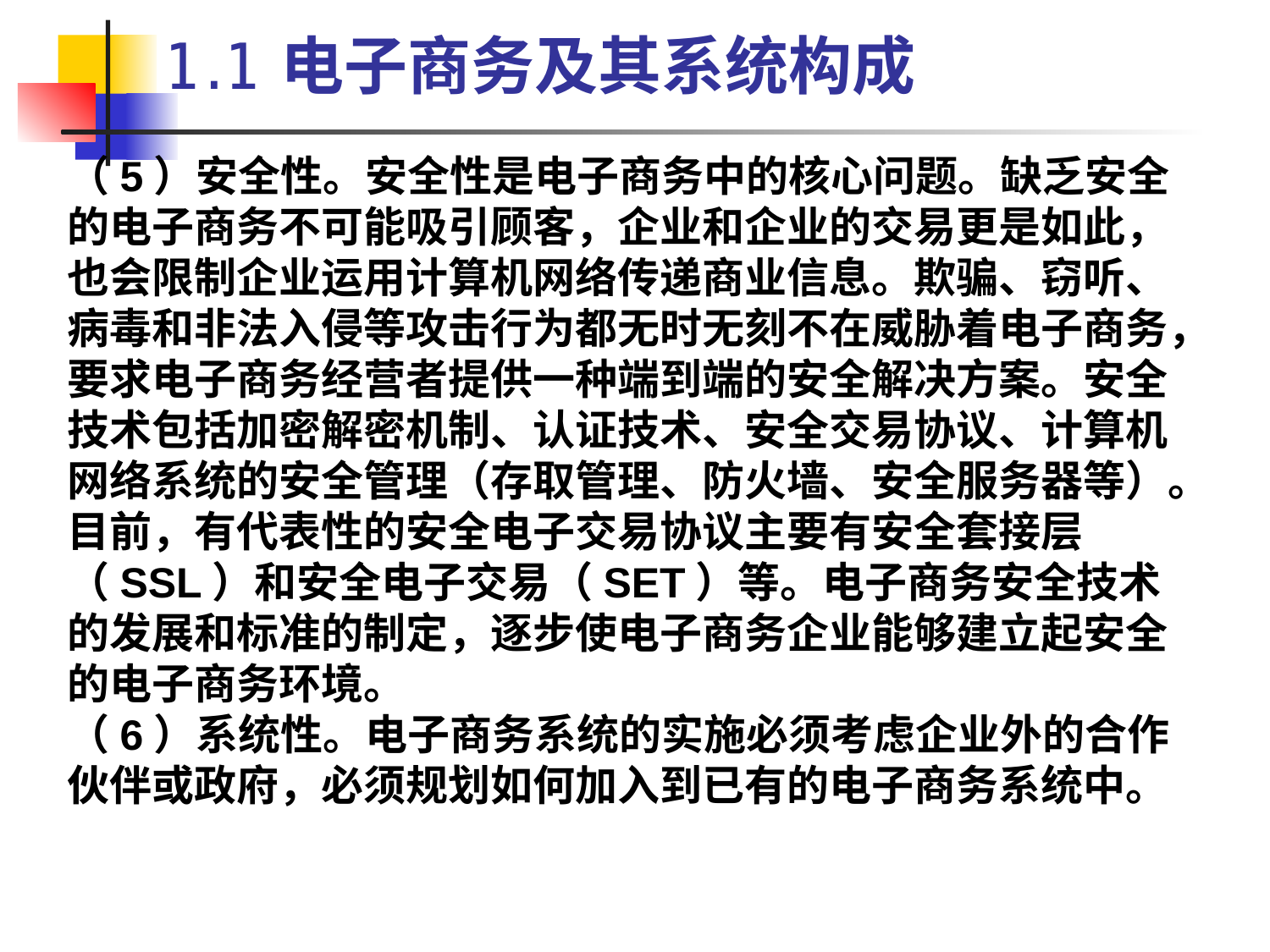

1.1电子商务及其系统构成
（5）安全性。安全性是电子商务中的核心问题。缺乏安全的电子商务不可能吸引顾客，企业和企业的交易更是如此，也会限制企业运用计算机网络传递商业信息。欺骗、窃听、病毒和非法入侵等攻击行为都无时无刻不在威胁着电子商务，要求电子商务经营者提供一种端到端的安全解决方案。安全技术包括加密解密机制、认证技术、安全交易协议、计算机网络系统的安全管理（存取管理、防火墙、安全服务器等）。目前，有代表性的安全电子交易协议主要有安全套接层（SSL）和安全电子交易（SET）等。电子商务安全技术的发展和标准的制定，逐步使电子商务企业能够建立起安全的电子商务环境。
（6）系统性。电子商务系统的实施必须考虑企业外的合作伙伴或政府，必须规划如何加入到已有的电子商务系统中。